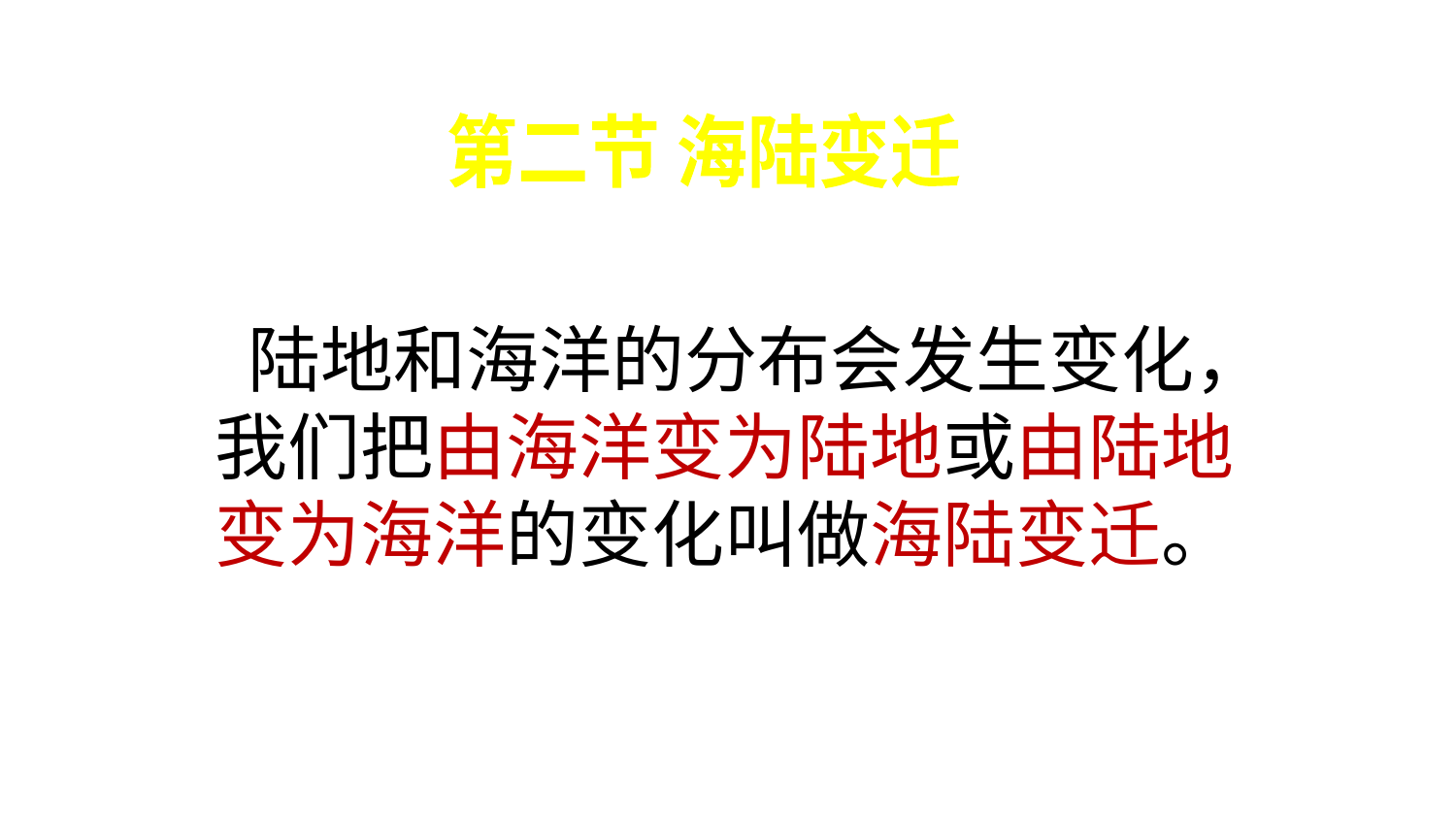

第二节 海陆变迁
 陆地和海洋的分布会发生变化，我们把由海洋变为陆地或由陆地变为海洋的变化叫做海陆变迁。
中国地图出版社
SINOMAPS  PRESS